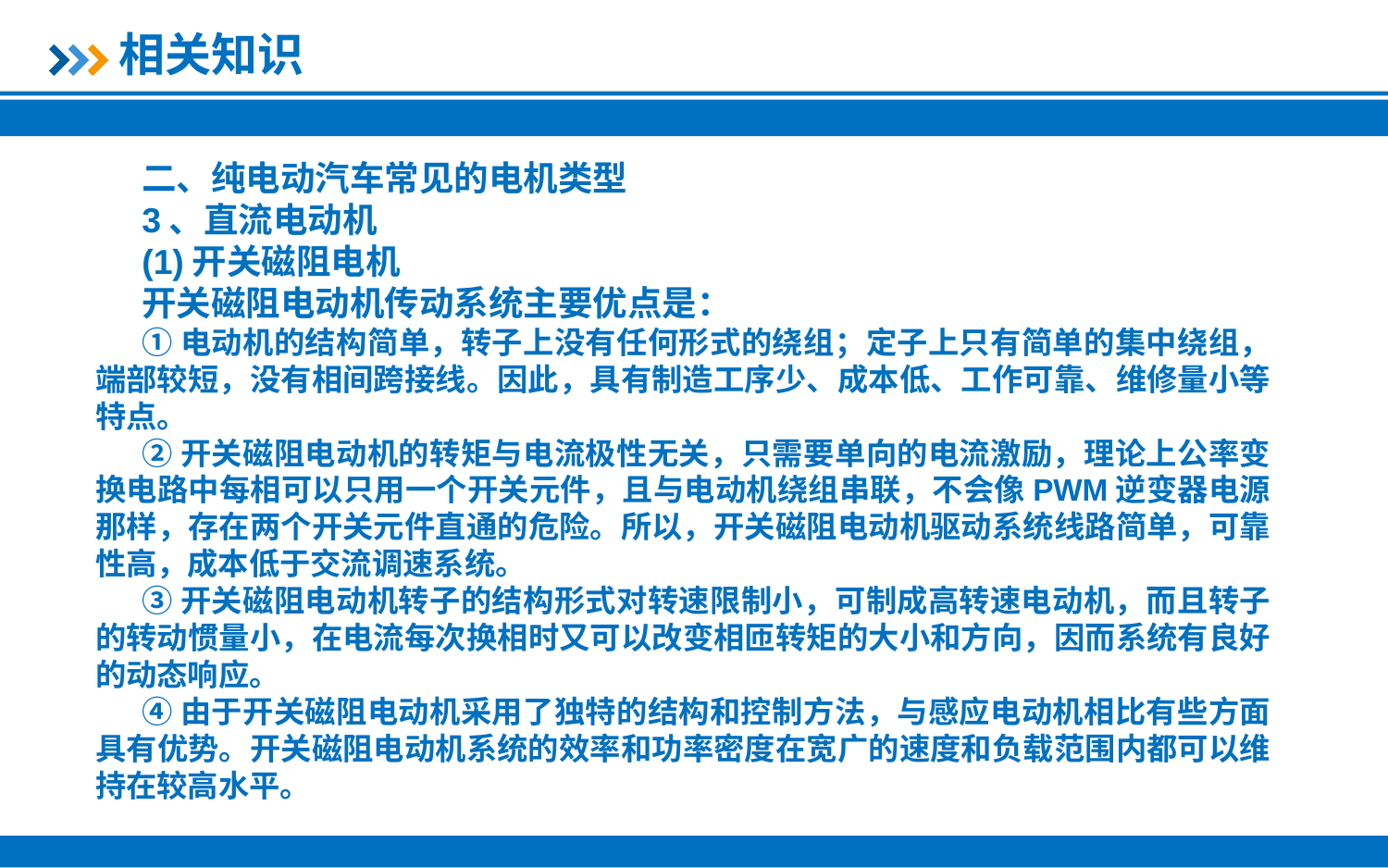

相关知识
二、纯电动汽车常见的电机类型
3、直流电动机
(1)开关磁阻电机
开关磁阻电动机传动系统主要优点是：
①电动机的结构简单，转子上没有任何形式的绕组；定子上只有简单的集中绕组，端部较短，没有相间跨接线。因此，具有制造工序少、成本低、工作可靠、维修量小等特点。
②开关磁阻电动机的转矩与电流极性无关，只需要单向的电流激励，理论上公率变换电路中每相可以只用一个开关元件，且与电动机绕组串联，不会像PWM逆变器电源那样，存在两个开关元件直通的危险。所以，开关磁阻电动机驱动系统线路简单，可靠性高，成本低于交流调速系统。
③开关磁阻电动机转子的结构形式对转速限制小，可制成高转速电动机，而且转子的转动惯量小，在电流每次换相时又可以改变相匝转矩的大小和方向，因而系统有良好的动态响应。
④由于开关磁阻电动机采用了独特的结构和控制方法，与感应电动机相比有些方面具有优势。开关磁阻电动机系统的效率和功率密度在宽广的速度和负载范围内都可以维持在较高水平。